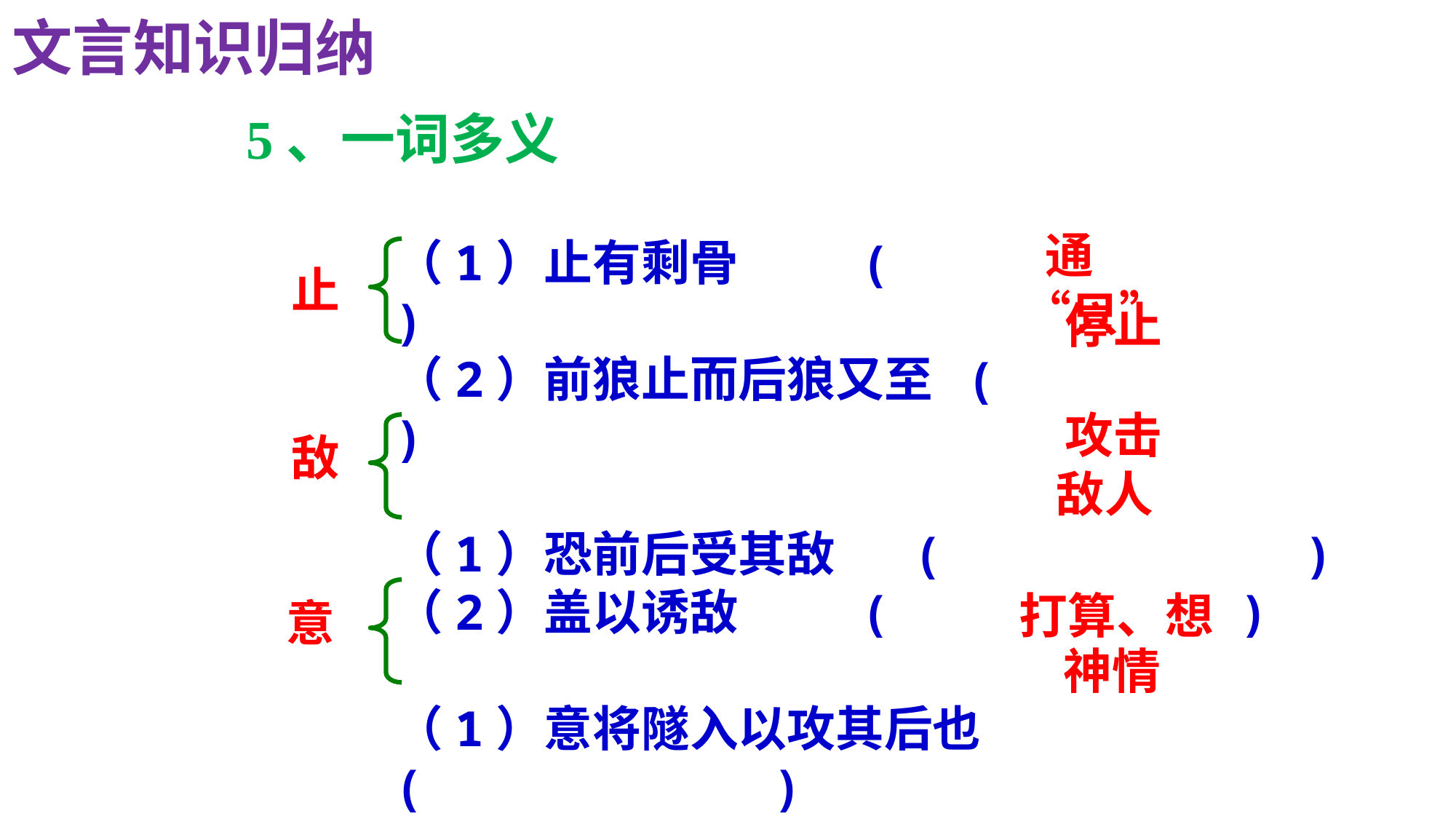

文言知识归纳
5、一词多义
 通“只”
（1）止有剩骨          (       	    	)
（2）前狼止而后狼又至  (       		)

（1）恐前后受其敌      (      	     )
（2）盖以诱敌          (            )

（1）意将隧入以攻其后也(            )
（2）意暇甚            (            )

止

 停止
 攻击

敌
  敌人
 打算、想

意
 神情